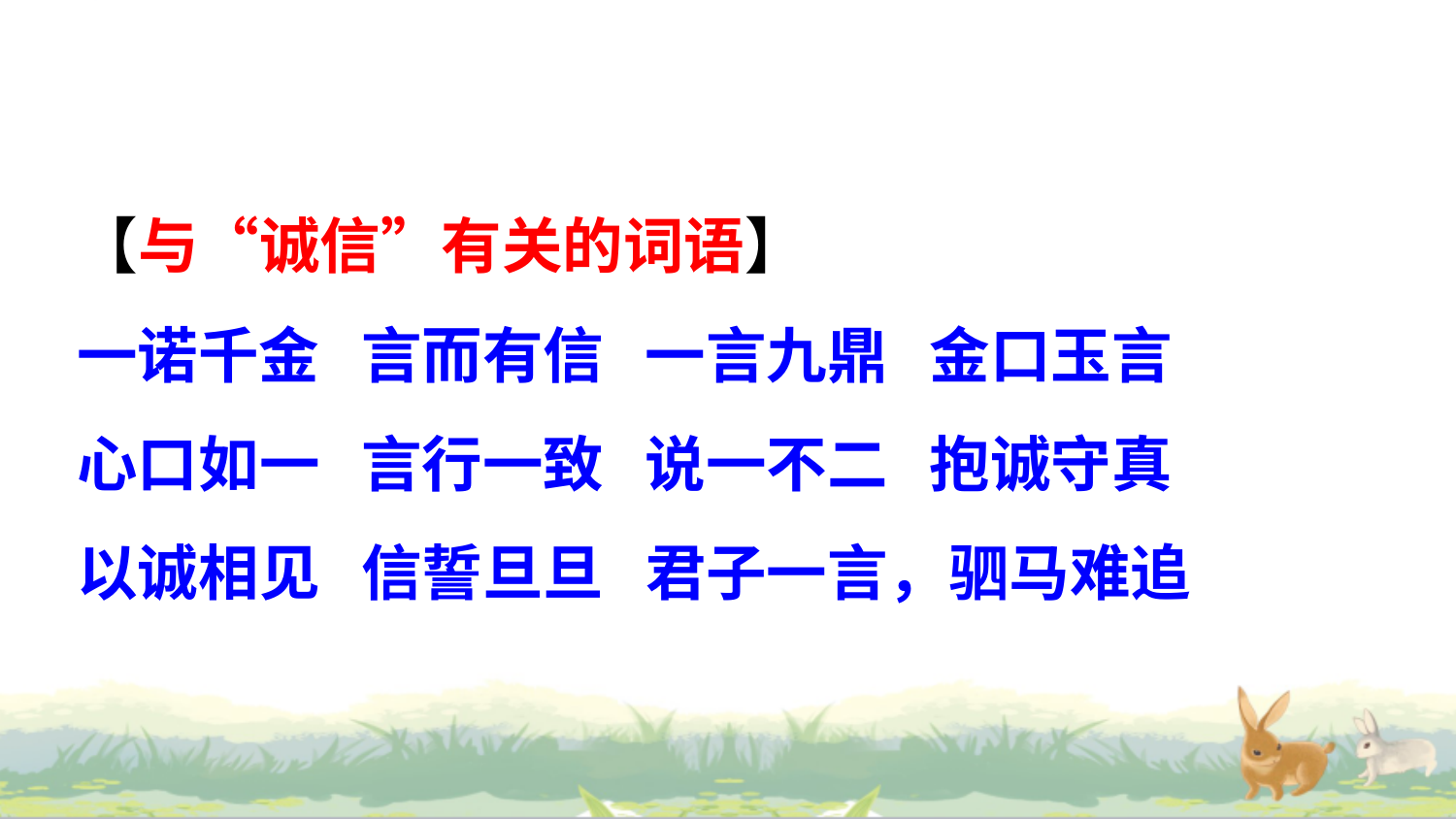

【与“诚信”有关的词语】
一诺千金   言而有信   一言九鼎   金口玉言
心口如一   言行一致   说一不二   抱诚守真
以诚相见   信誓旦旦   君子一言，驷马难追